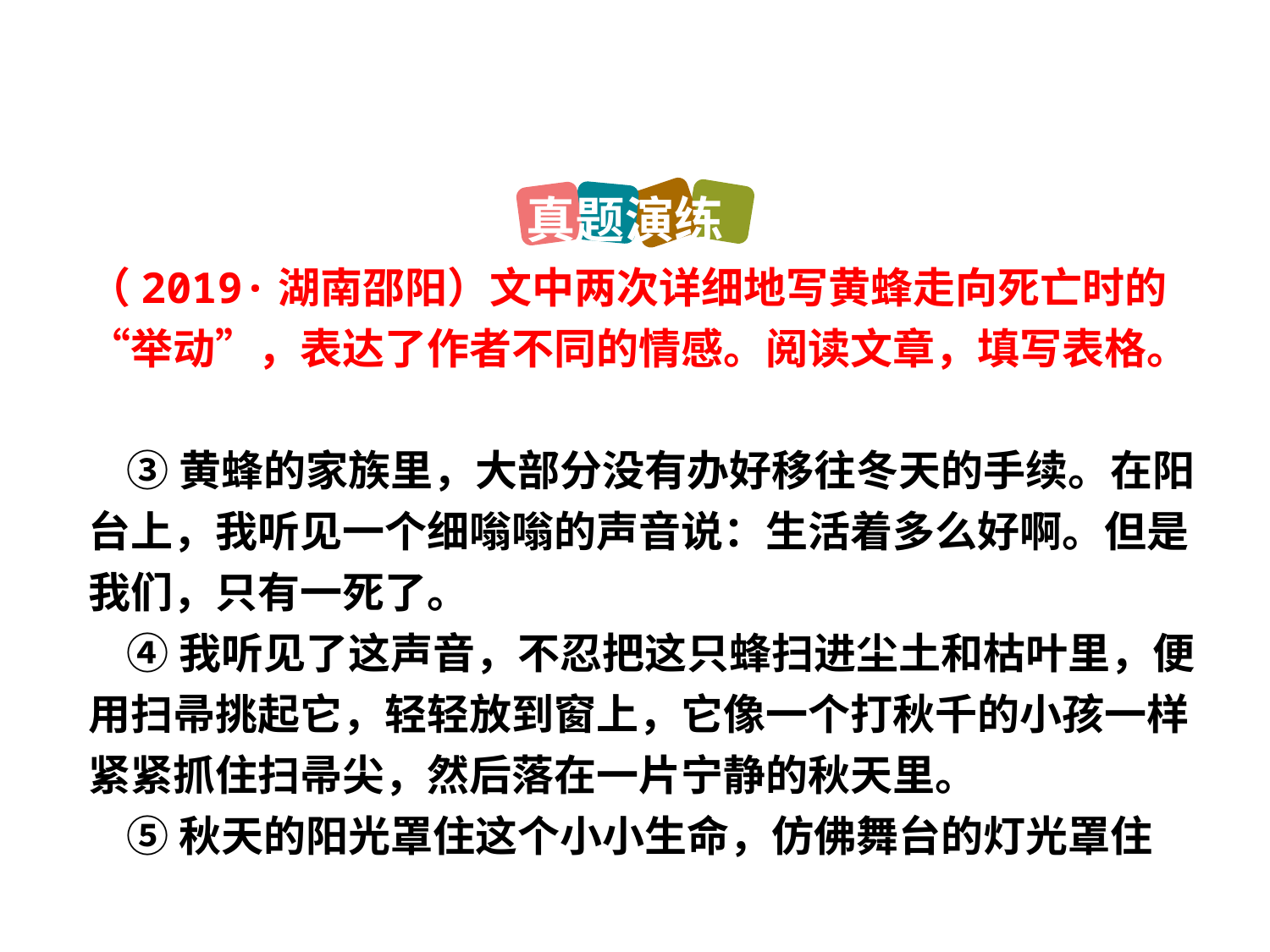

真题演练

（2019·湖南邵阳）文中两次详细地写黄蜂走向死亡时的“举动”，表达了作者不同的情感。阅读文章，填写表格。
    ③黄蜂的家族里，大部分没有办好移往冬天的手续。在阳台上，我听见一个细嗡嗡的声音说：生活着多么好啊。但是我们，只有一死了。
    ④我听见了这声音，不忍把这只蜂扫进尘土和枯叶里，便用扫帚挑起它，轻轻放到窗上，它像一个打秋千的小孩一样紧紧抓住扫帚尖，然后落在一片宁静的秋天里。
    ⑤秋天的阳光罩住这个小小生命，仿佛舞台的灯光罩住